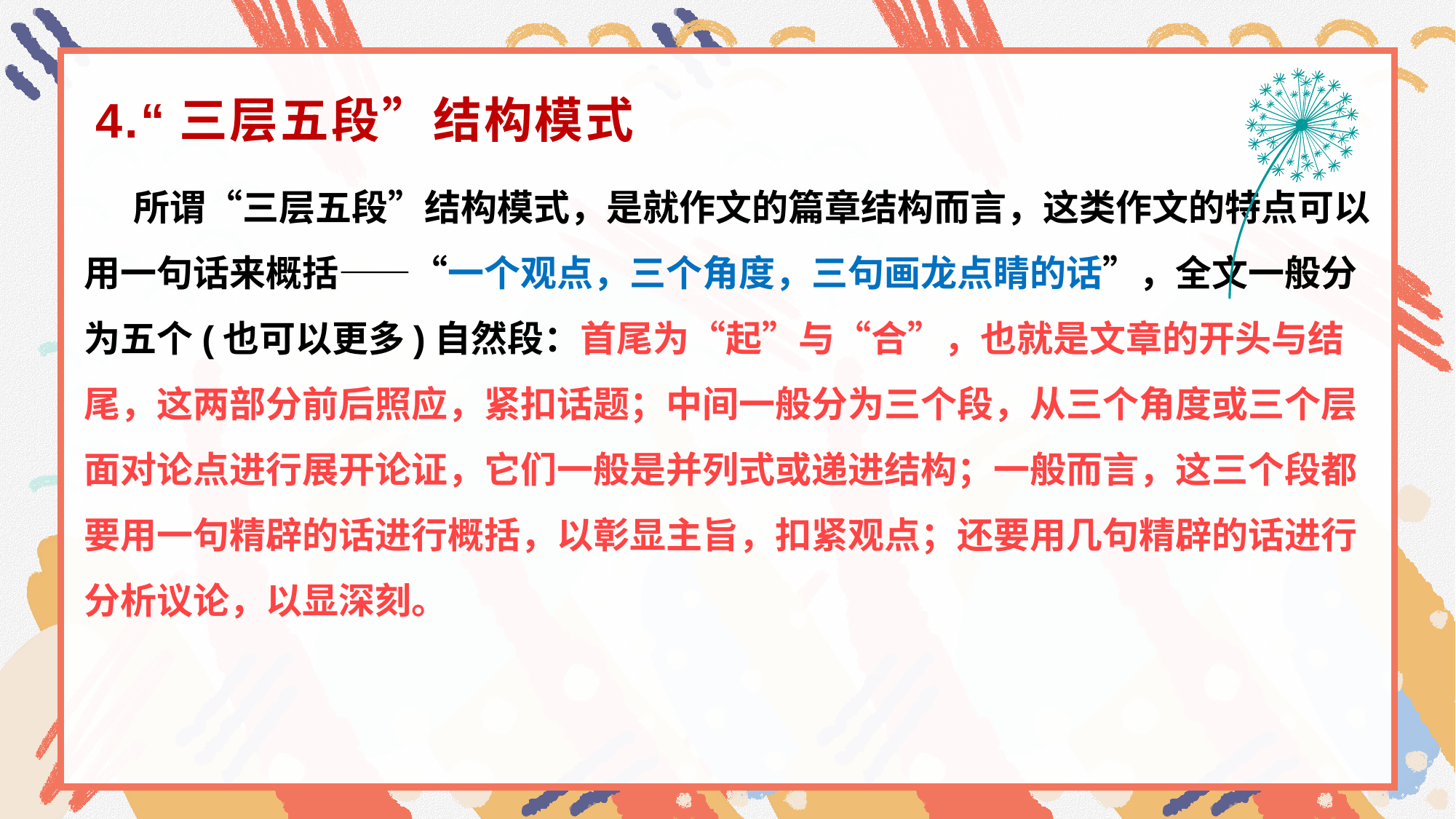

4.“三层五段”结构模式
     所谓“三层五段”结构模式，是就作文的篇章结构而言，这类作文的特点可以用一句话来概括——“一个观点，三个角度，三句画龙点睛的话”，全文一般分为五个(也可以更多)自然段：首尾为“起”与“合”，也就是文章的开头与结尾，这两部分前后照应，紧扣话题；中间一般分为三个段，从三个角度或三个层面对论点进行展开论证，它们一般是并列式或递进结构；一般而言，这三个段都要用一句精辟的话进行概括，以彰显主旨，扣紧观点；还要用几句精辟的话进行分析议论，以显深刻。